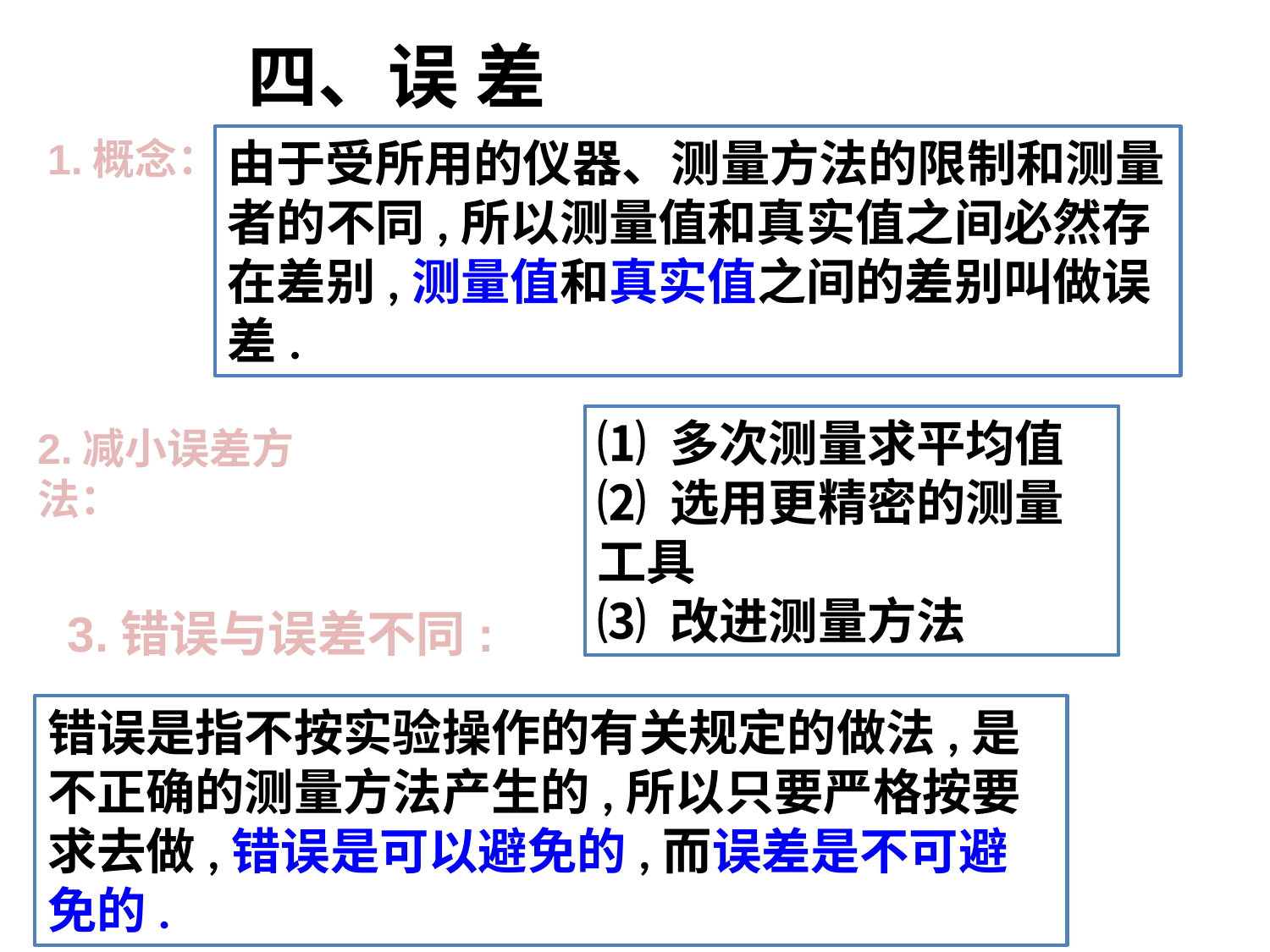

四、误 差
1.概念：
由于受所用的仪器、测量方法的限制和测量者的不同,所以测量值和真实值之间必然存在差别,测量值和真实值之间的差别叫做误差.
⑴ 多次测量求平均值
⑵ 选用更精密的测量工具
⑶ 改进测量方法
2.减小误差方法：
3.错误与误差不同:
错误是指不按实验操作的有关规定的做法,是不正确的测量方法产生的,所以只要严格按要求去做,错误是可以避免的,而误差是不可避免的.